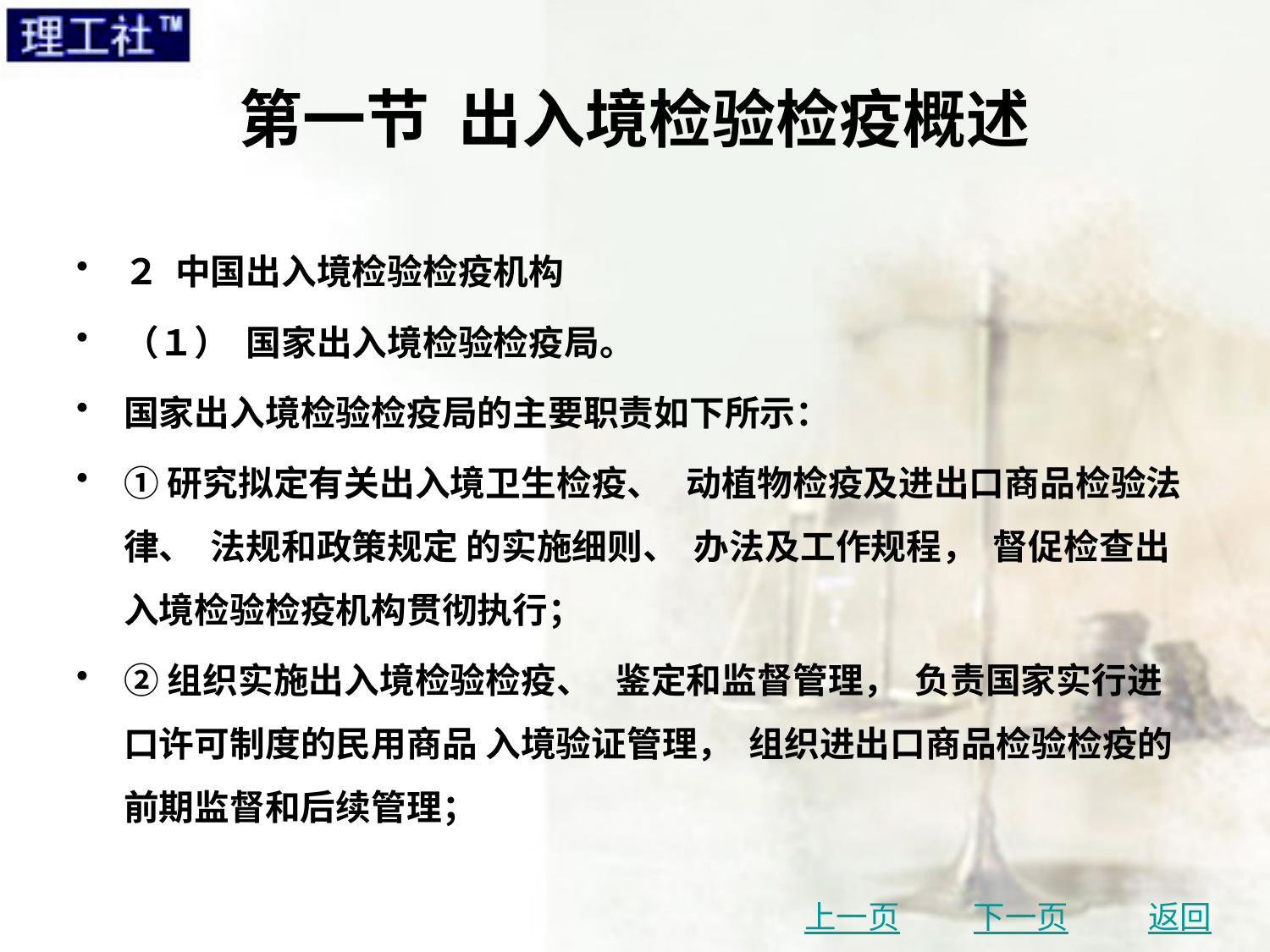

# 第一节  出入境检验检疫概述
２  中国出入境检验检疫机构
（１）  国家出入境检验检疫局。
国家出入境检验检疫局的主要职责如下所示：
①研究拟定有关出入境卫生检疫、   动植物检疫及进出口商品检验法律、  法规和政策规定 的实施细则、  办法及工作规程，  督促检查出入境检验检疫机构贯彻执行；
②组织实施出入境检验检疫、   鉴定和监督管理，  负责国家实行进口许可制度的民用商品 入境验证管理，  组织进出口商品检验检疫的前期监督和后续管理；

上一页
下一页
返回